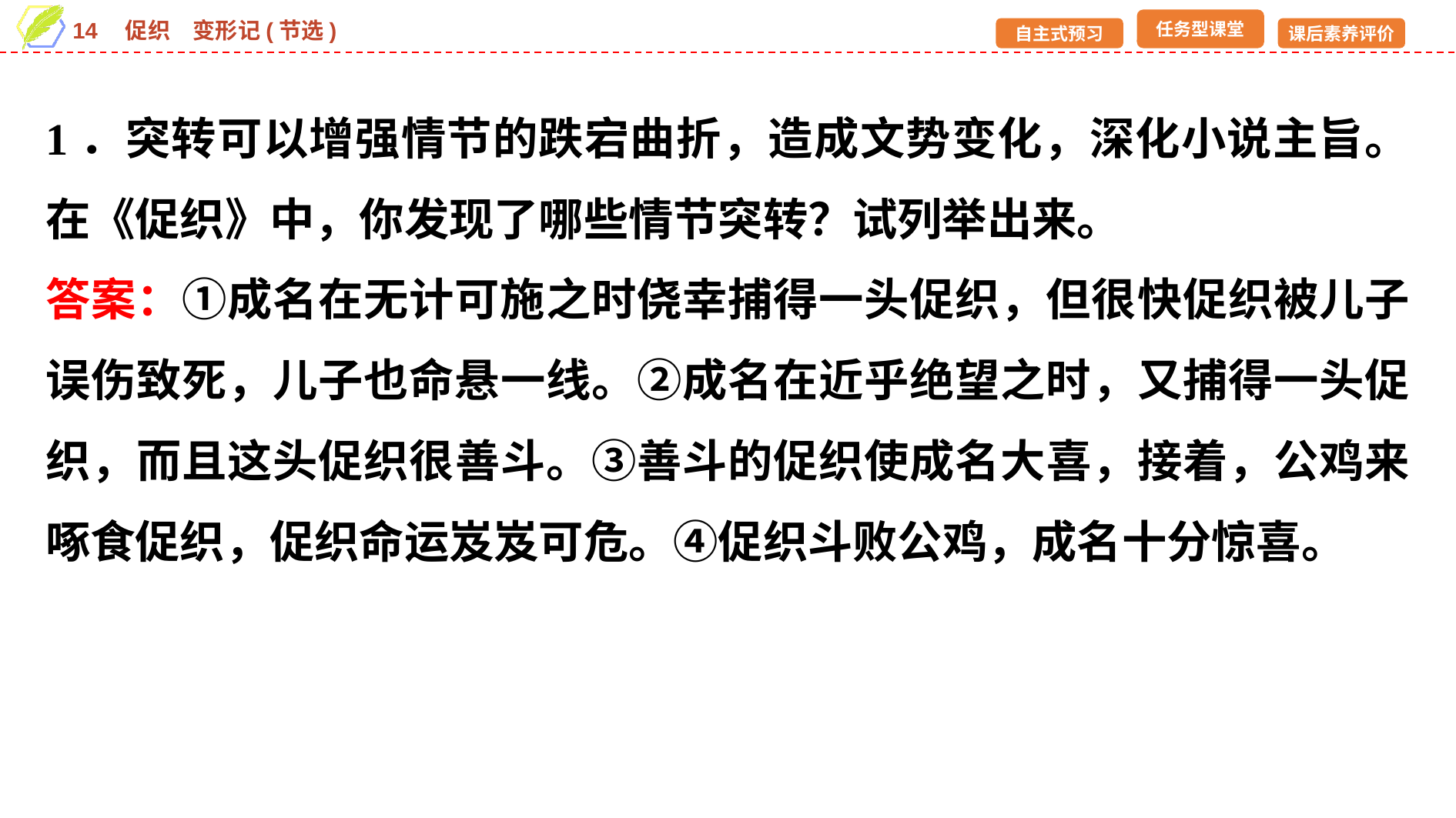

1．突转可以增强情节的跌宕曲折，造成文势变化，深化小说主旨。在《促织》中，你发现了哪些情节突转？试列举出来。
答案：①成名在无计可施之时侥幸捕得一头促织，但很快促织被儿子误伤致死，儿子也命悬一线。②成名在近乎绝望之时，又捕得一头促织，而且这头促织很善斗。③善斗的促织使成名大喜，接着，公鸡来啄食促织，促织命运岌岌可危。④促织斗败公鸡，成名十分惊喜。